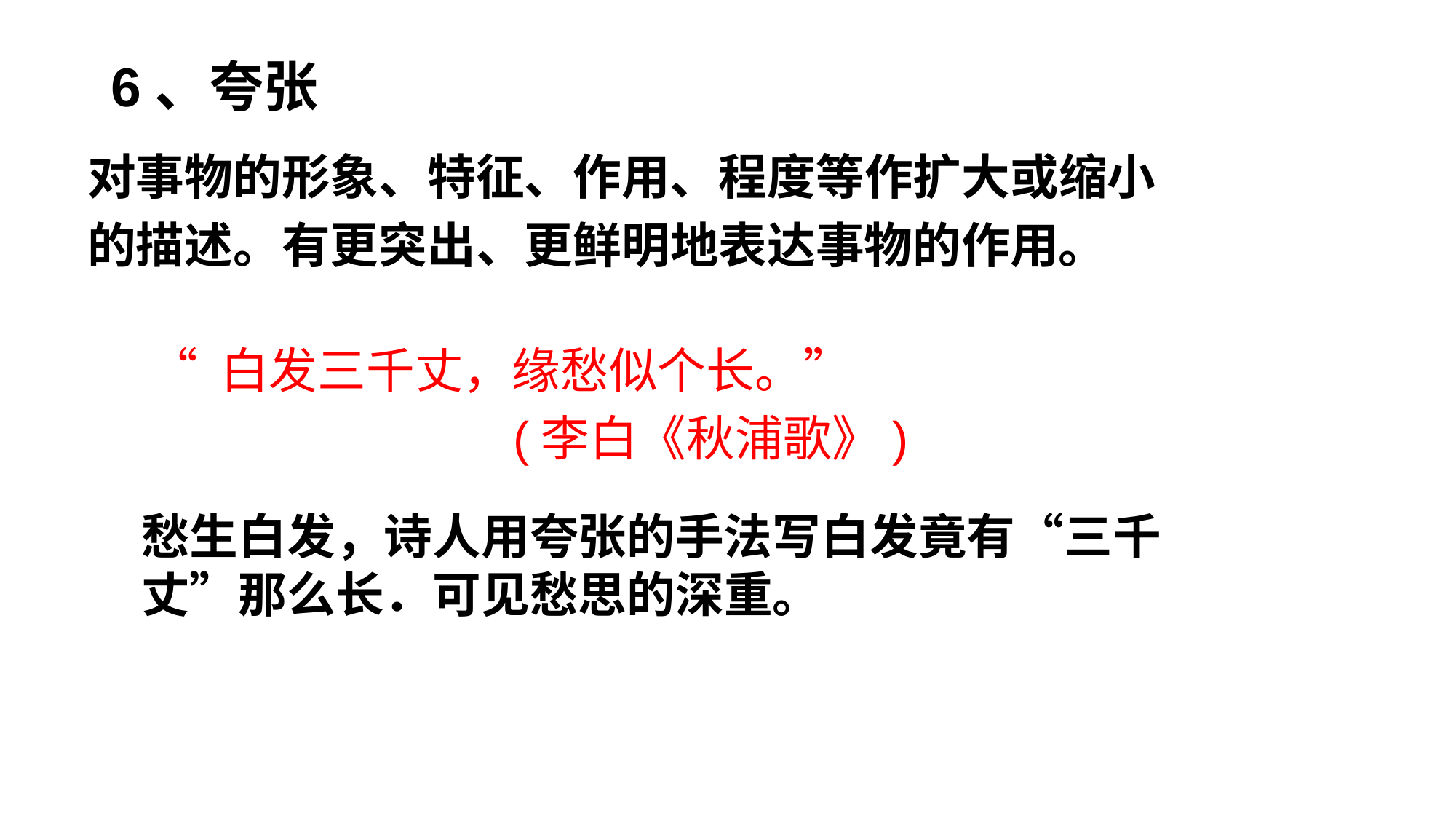

6、夸张
对事物的形象、特征、作用、程度等作扩大或缩小
的描述。有更突出、更鲜明地表达事物的作用。
“ 白发三千丈，缘愁似个长。”
                           (李白《秋浦歌》)
愁生白发，诗人用夸张的手法写白发竟有“三千丈”那么长．可见愁思的深重。